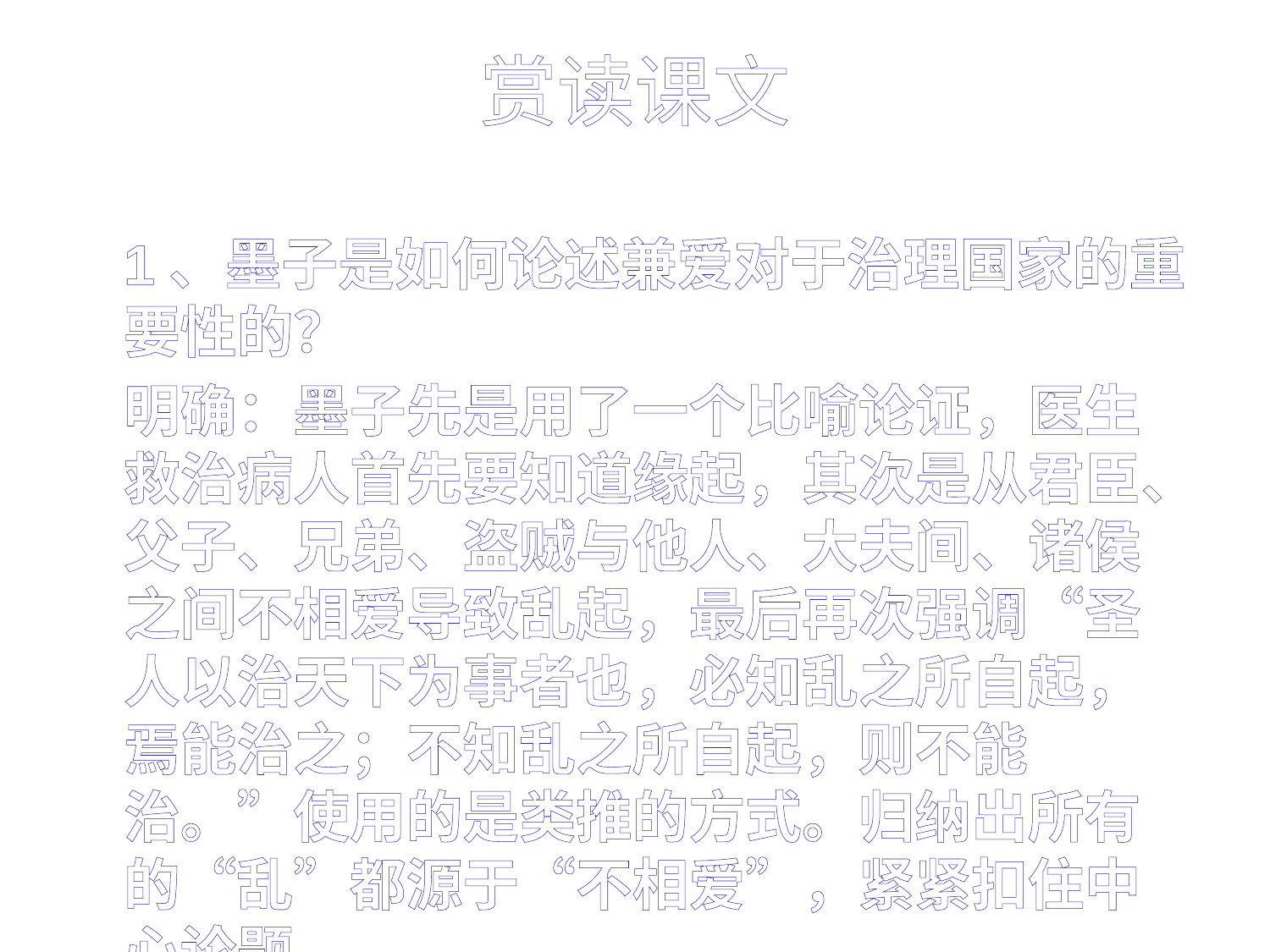

# 赏读课文
1、墨子是如何论述兼爱对于治理国家的重要性的？
明确：墨子先是用了一个比喻论证，医生救治病人首先要知道缘起，其次是从君臣、父子、兄弟、盗贼与他人、大夫间、诸侯之间不相爱导致乱起，最后再次强调“圣人以治天下为事者也，必知乱之所自起，焉能治之；不知乱之所自起，则不能治。”使用的是类推的方式。归纳出所有的“乱”都源于“不相爱”，紧紧扣住中心论题。